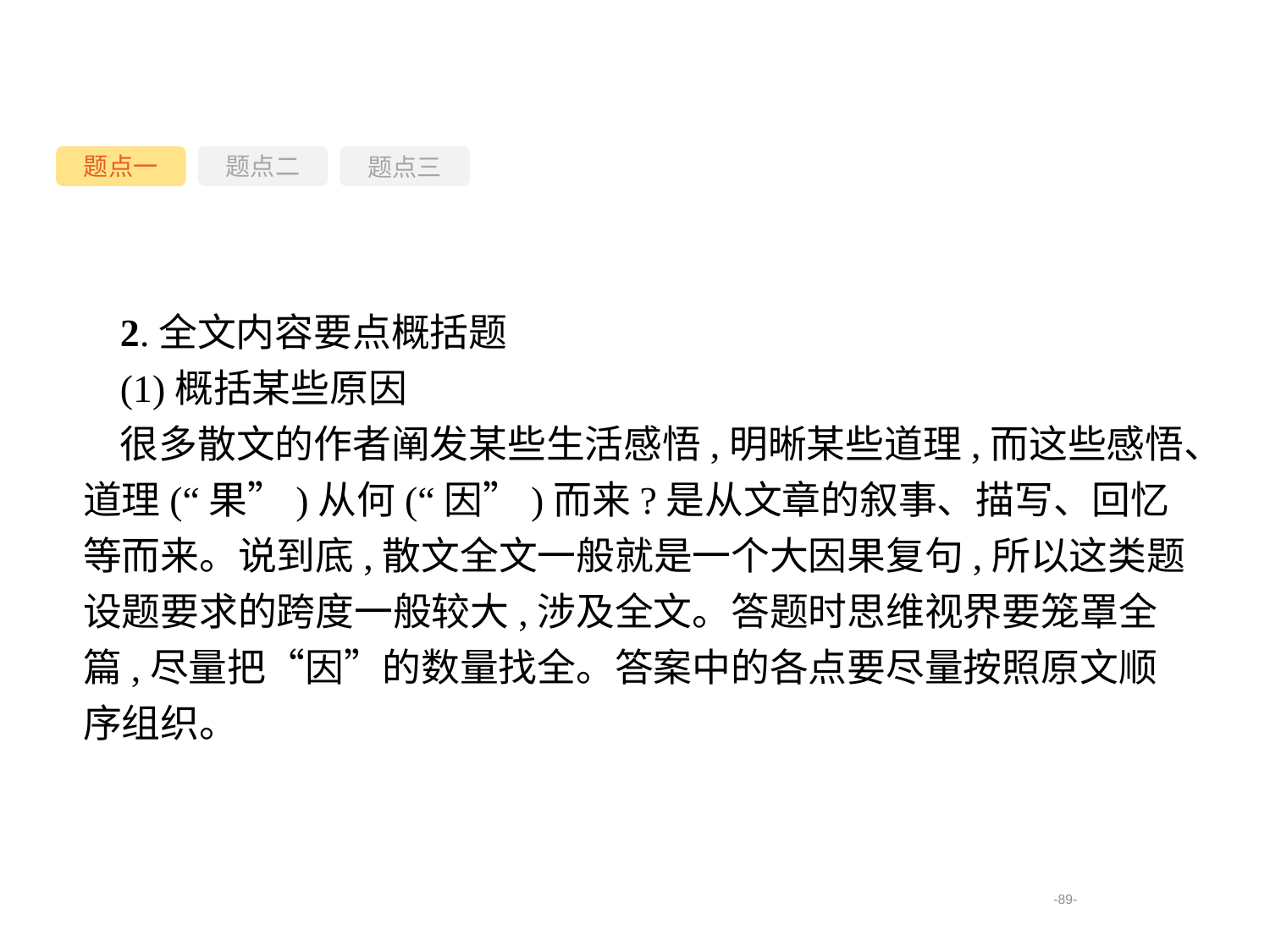

题点一
题点三
题点二
2.全文内容要点概括题
(1)概括某些原因
很多散文的作者阐发某些生活感悟,明晰某些道理,而这些感悟、道理(“果”)从何(“因”)而来?是从文章的叙事、描写、回忆等而来。说到底,散文全文一般就是一个大因果复句,所以这类题设题要求的跨度一般较大,涉及全文。答题时思维视界要笼罩全篇,尽量把“因”的数量找全。答案中的各点要尽量按照原文顺序组织。
-89-